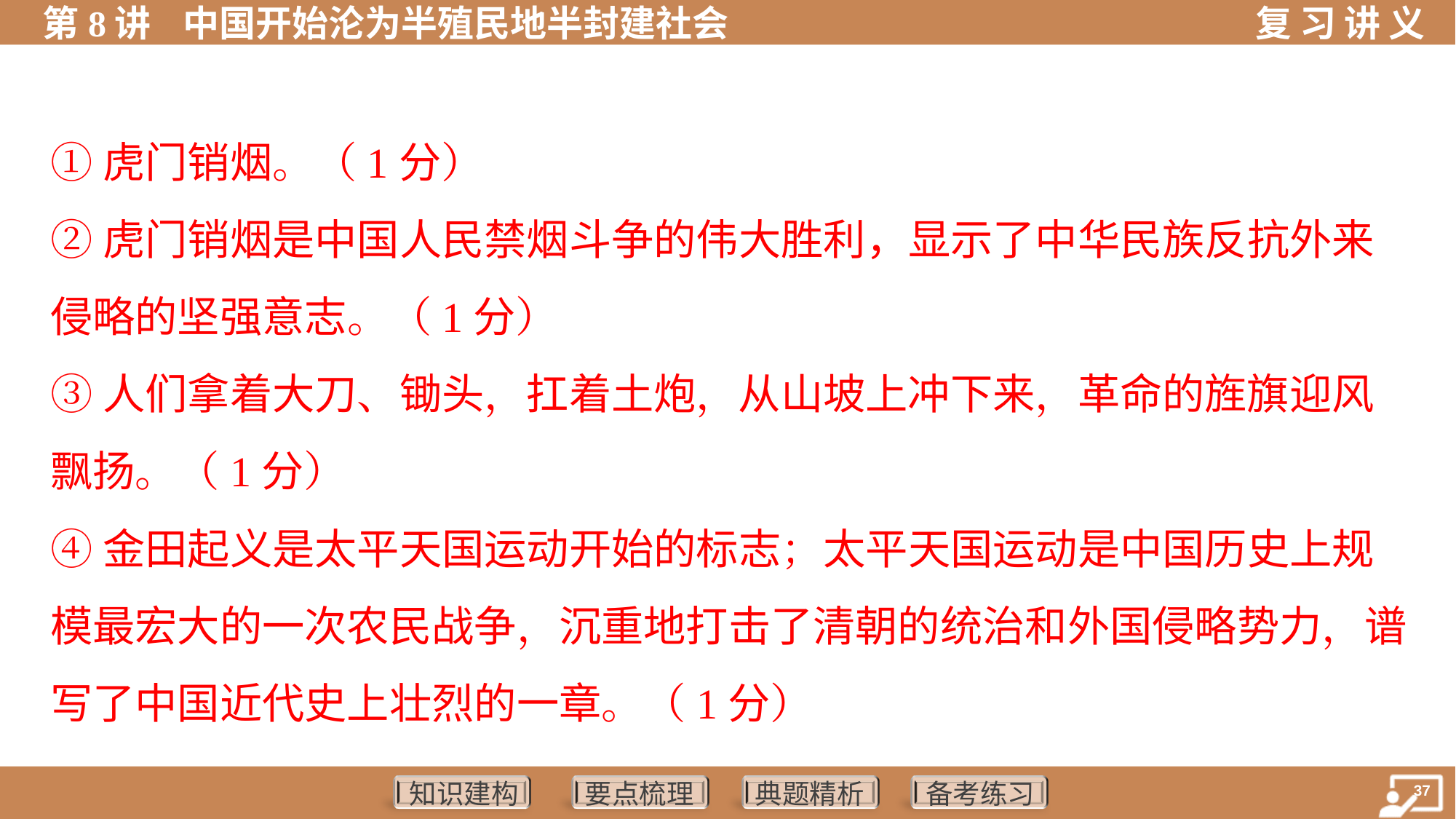

①虎门销烟。（1分）
②虎门销烟是中国人民禁烟斗争的伟大胜利，显示了中华民族反抗外来
侵略的坚强意志。（1分）
③人们拿着大刀、锄头，扛着土炮，从山坡上冲下来，革命的旌旗迎风
飘扬。（1分）
④金田起义是太平天国运动开始的标志；太平天国运动是中国历史上规
模最宏大的一次农民战争，沉重地打击了清朝的统治和外国侵略势力，谱
写了中国近代史上壮烈的一章。（1分）